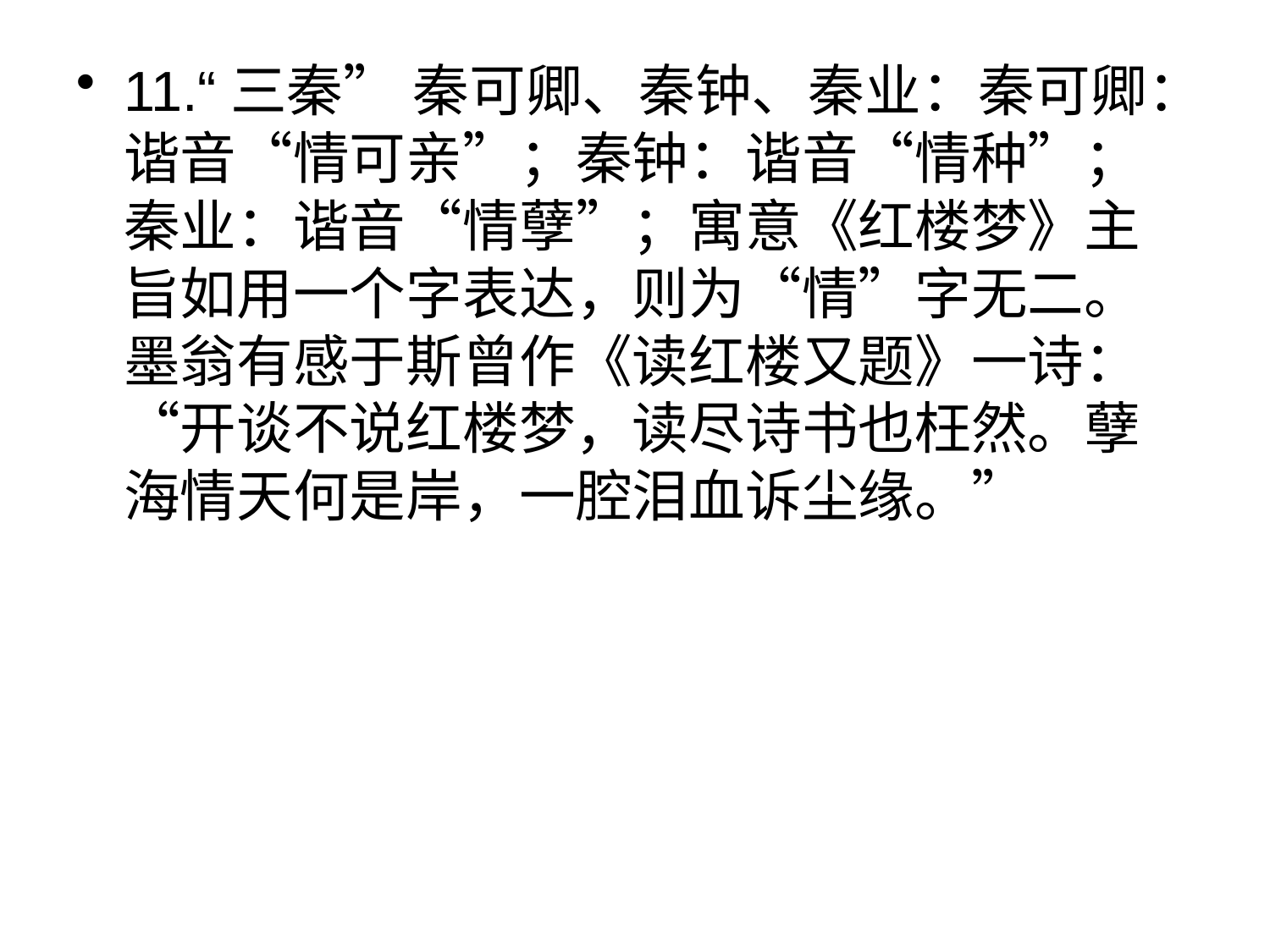

#
11.“三秦” 秦可卿、秦钟、秦业：秦可卿：谐音“情可亲”；秦钟：谐音“情种”；秦业：谐音“情孽”；寓意《红楼梦》主旨如用一个字表达，则为“情”字无二。墨翁有感于斯曾作《读红楼又题》一诗：“开谈不说红楼梦，读尽诗书也枉然。孽海情天何是岸，一腔泪血诉尘缘。”